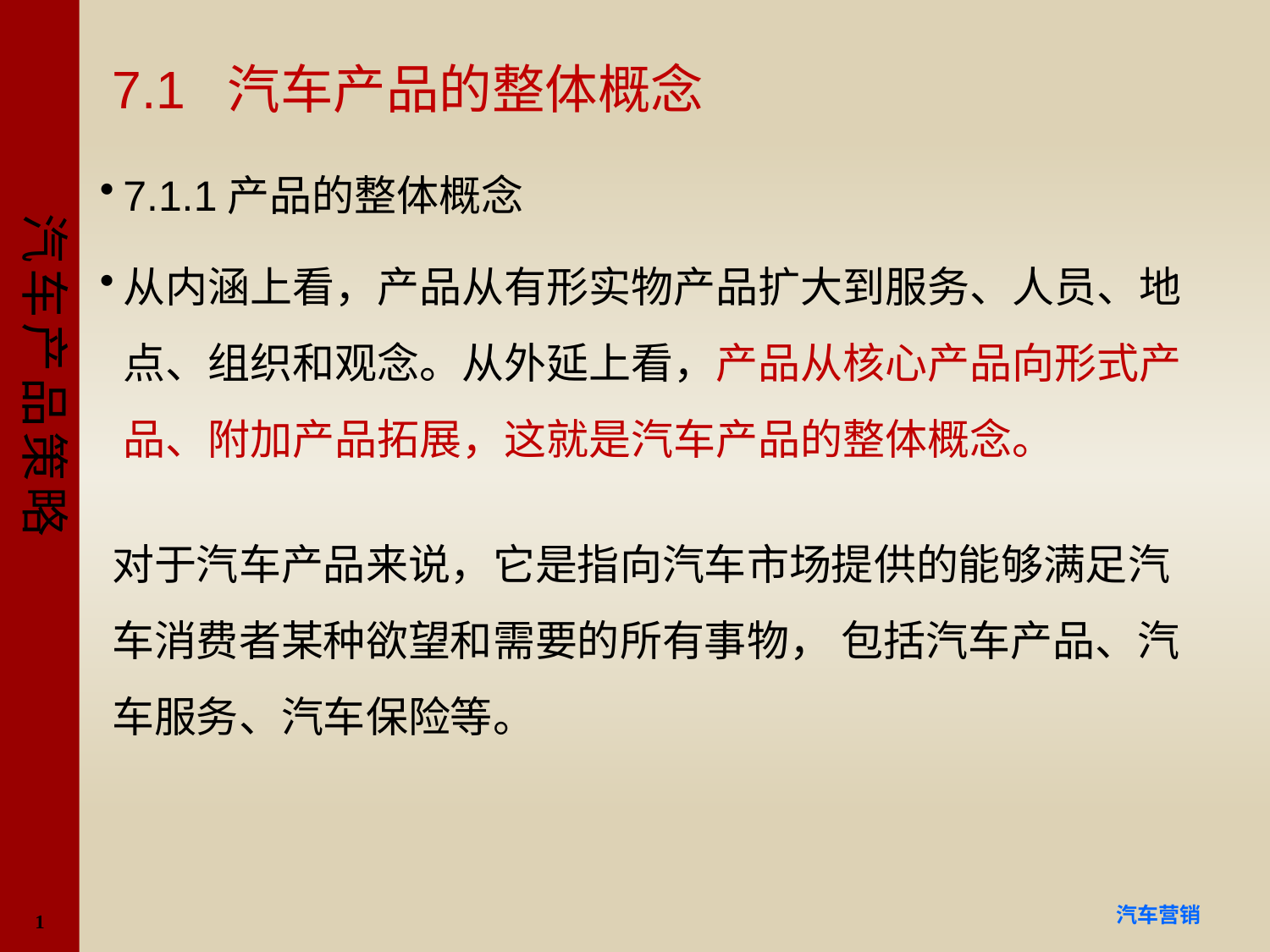

# 7.1  汽车产品的整体概念
7.1.1产品的整体概念
从内涵上看，产品从有形实物产品扩大到服务、人员、地点、组织和观念。从外延上看，产品从核心产品向形式产品、附加产品拓展，这就是汽车产品的整体概念。
对于汽车产品来说，它是指向汽车市场提供的能够满足汽车消费者某种欲望和需要的所有事物， 包括汽车产品、汽车服务、汽车保险等。
1